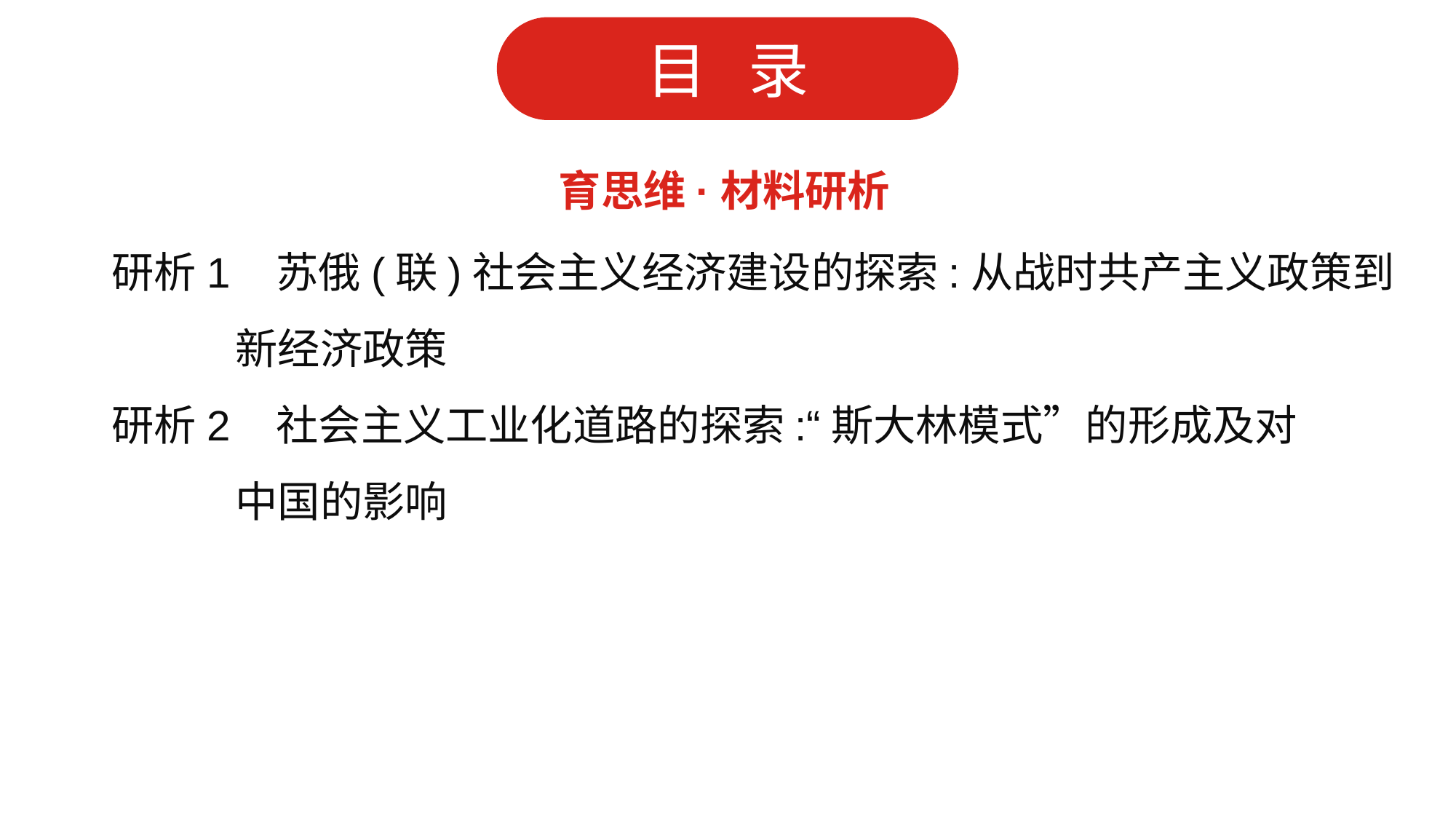

育思维·材料研析
研析1   苏俄(联)社会主义经济建设的探索:从战时共产主义政策到
            新经济政策
研析2   社会主义工业化道路的探索:“斯大林模式”的形成及对
            中国的影响